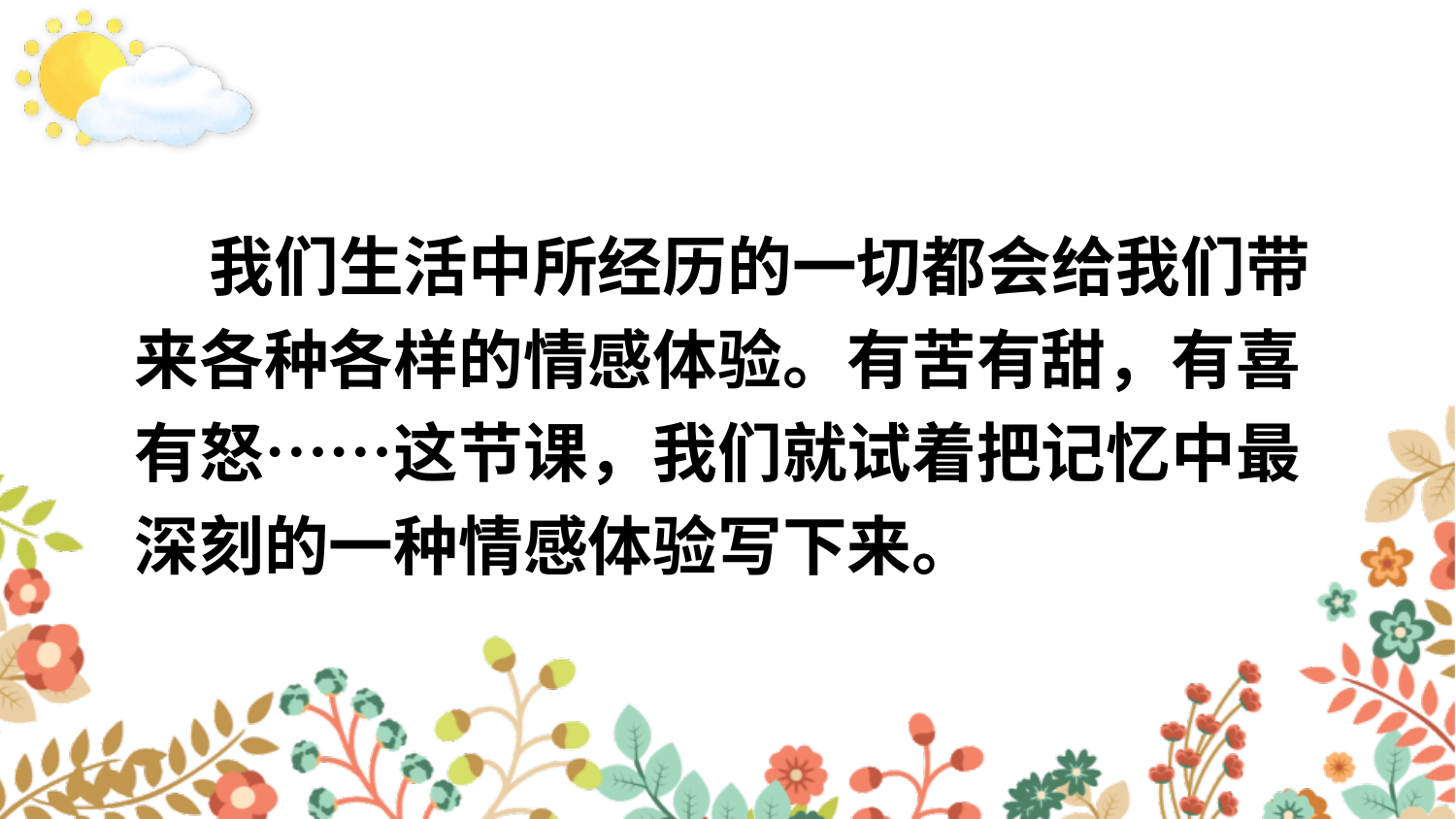

我们生活中所经历的一切都会给我们带来各种各样的情感体验。有苦有甜，有喜有怒……这节课，我们就试着把记忆中最深刻的一种情感体验写下来。